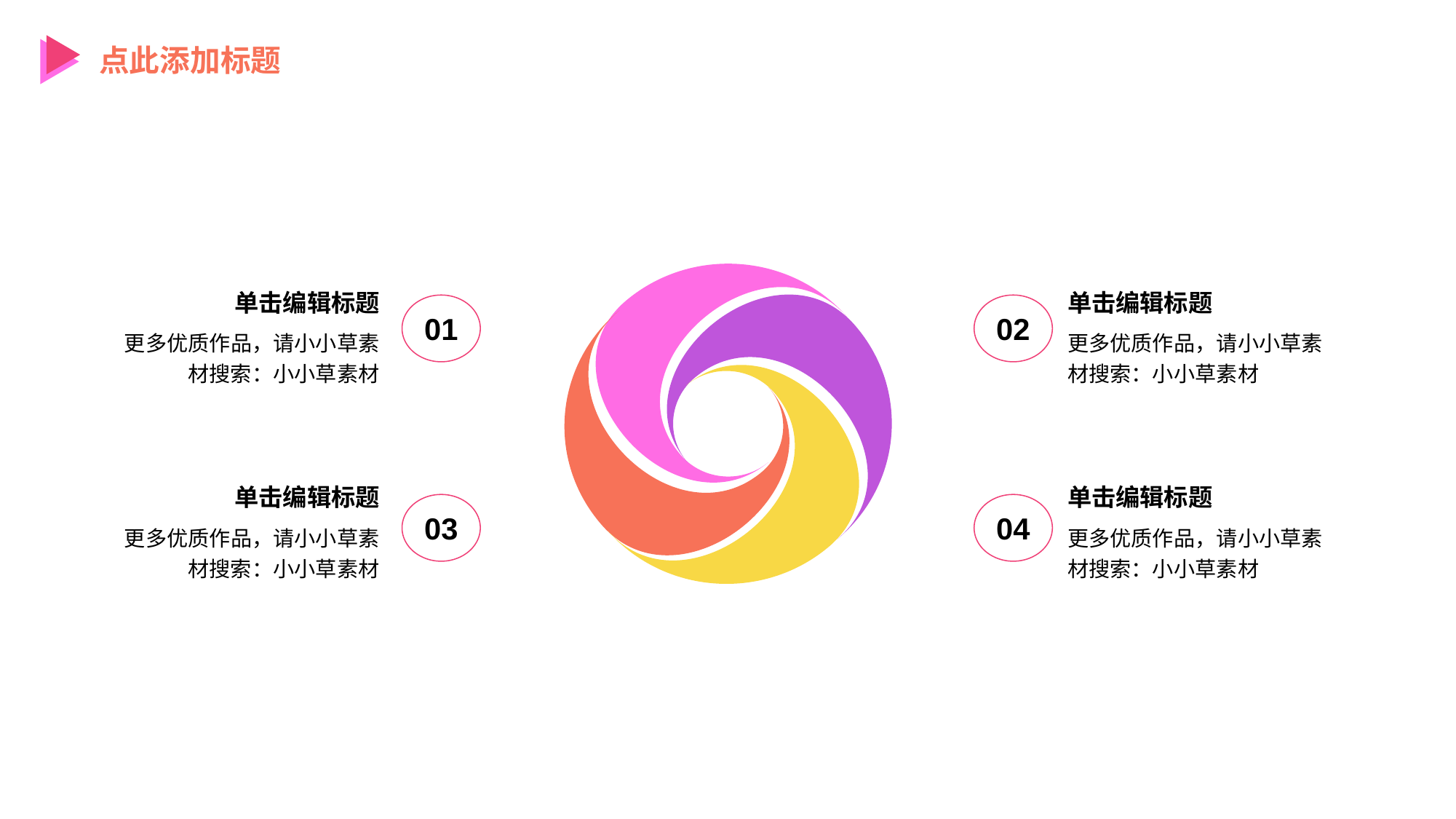

点此添加标题

单击编辑标题
单击编辑标题
01
02
更多优质作品，请小小草素材搜索：小小草素材
更多优质作品，请小小草素材搜索：小小草素材
单击编辑标题
单击编辑标题
03
04
更多优质作品，请小小草素材搜索：小小草素材
更多优质作品，请小小草素材搜索：小小草素材